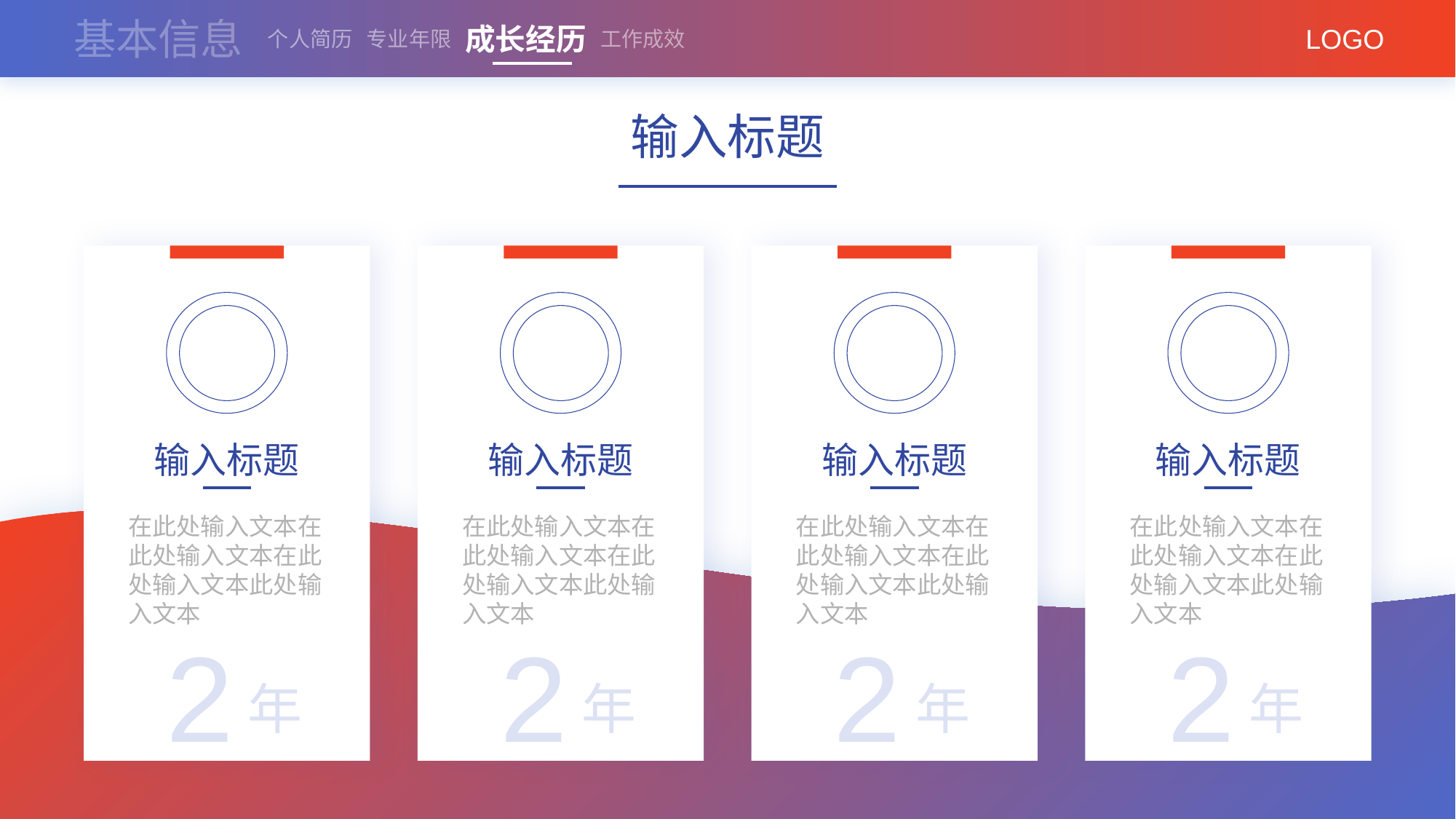

基本信息
成长经历
LOGO
个人简历
专业年限
工作成效
输入标题

输入标题
在此处输入文本在此处输入文本在此处输入文本此处输入文本
2
年

输入标题
在此处输入文本在此处输入文本在此处输入文本此处输入文本
2
年

输入标题
在此处输入文本在此处输入文本在此处输入文本此处输入文本
2
年

输入标题
在此处输入文本在此处输入文本在此处输入文本此处输入文本
2
年